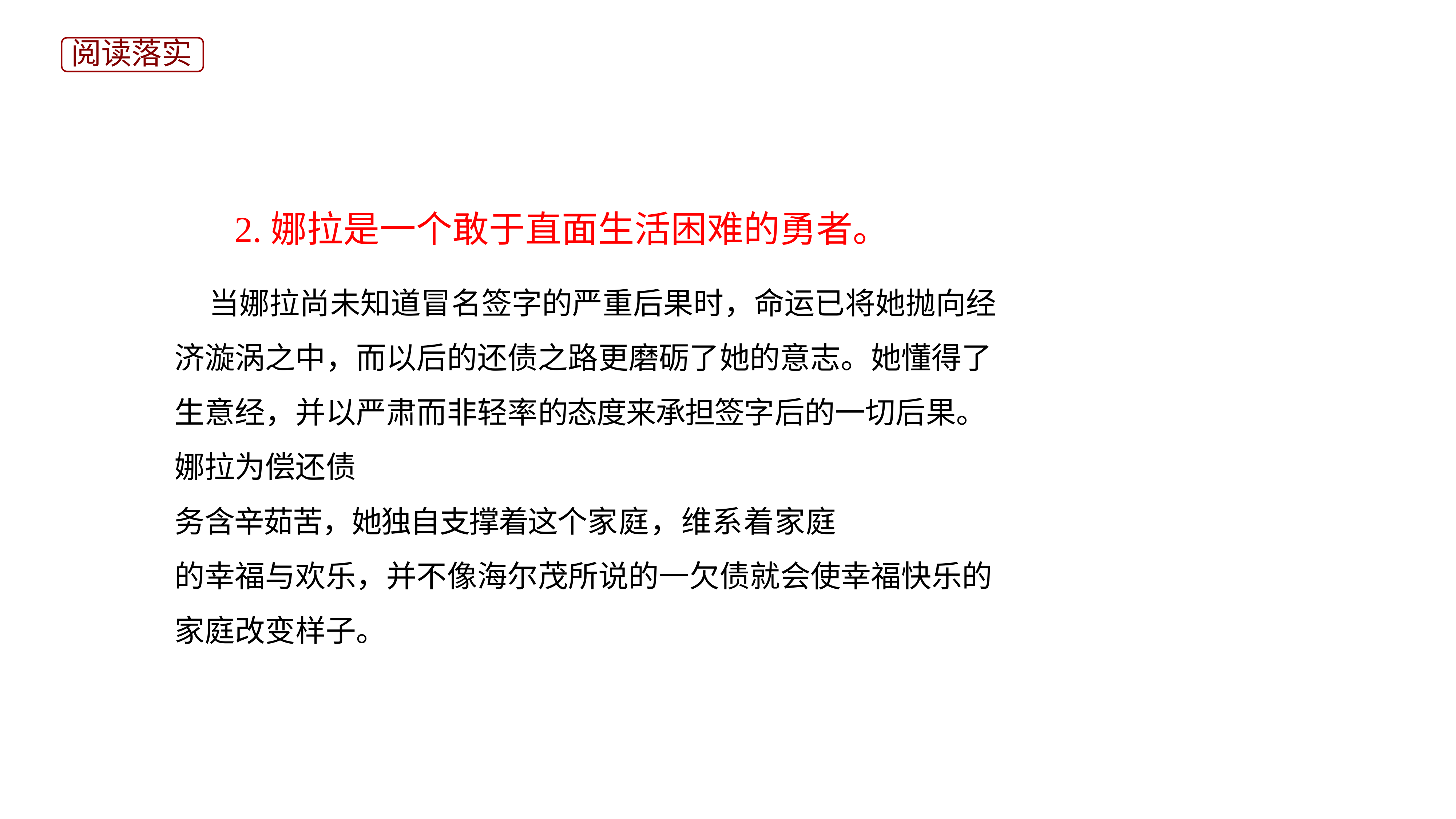

阅读落实

2.娜拉是一个敢于直面生活困难的勇者。
    当娜拉尚未知道冒名签字的严重后果时，命运已将她抛向经济漩涡之中，而以后的还债之路更磨砺了她的意志。她懂得了生意经，并以严肃而非轻率的态度来承担签字后的一切后果。娜拉为偿还债
务含辛茹苦，她独自支撑着这个家庭，维系着家庭
的幸福与欢乐，并不像海尔茂所说的一欠债就会使幸福快乐的家庭改变样子。